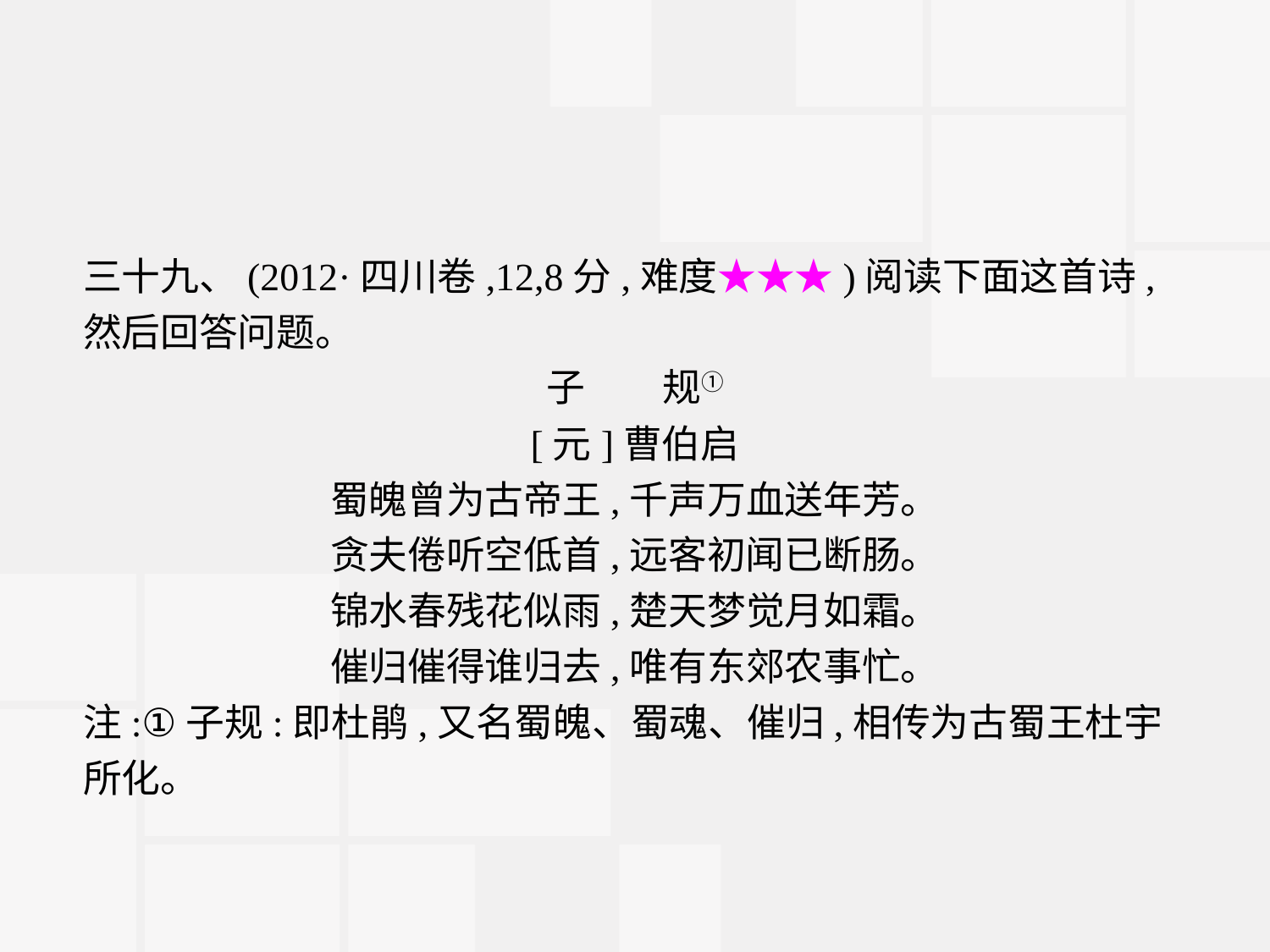

三十九、(2012·四川卷,12,8分,难度★★★)阅读下面这首诗,然后回答问题。
子　　规①
[元]曹伯启
蜀魄曾为古帝王,千声万血送年芳。
贪夫倦听空低首,远客初闻已断肠。
锦水春残花似雨,楚天梦觉月如霜。
催归催得谁归去,唯有东郊农事忙。
注:①子规:即杜鹃,又名蜀魄、蜀魂、催归,相传为古蜀王杜宇所化。